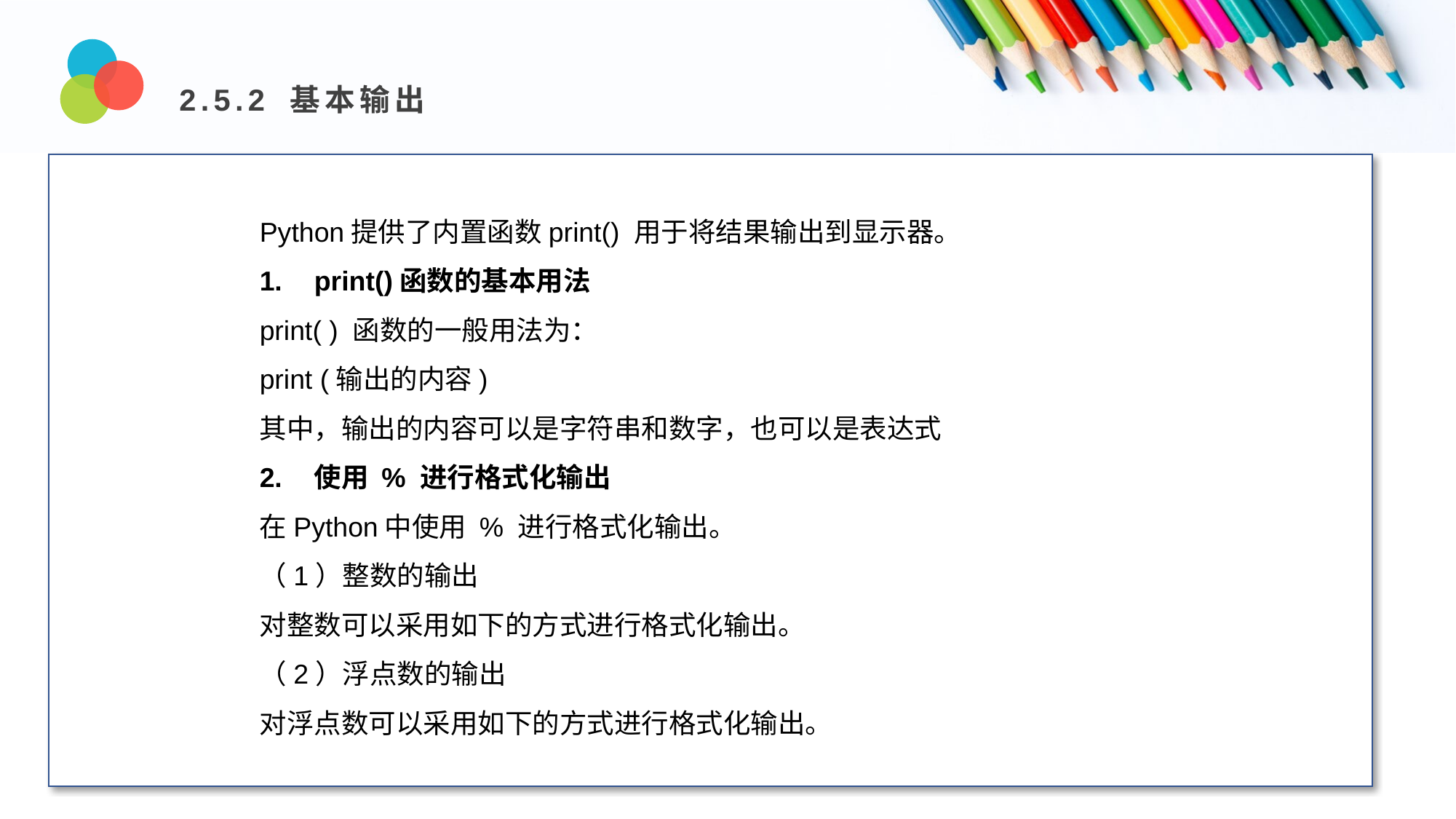

2.5.2 基本输出
Design and Production
Python提供了内置函数print() 用于将结果输出到显示器。
1.	print()函数的基本用法
print( ) 函数的一般用法为：
print (输出的内容)
其中，输出的内容可以是字符串和数字，也可以是表达式
2.	使用 % 进行格式化输出
在Python中使用 % 进行格式化输出。
（1）整数的输出
对整数可以采用如下的方式进行格式化输出。
（2）浮点数的输出
对浮点数可以采用如下的方式进行格式化输出。